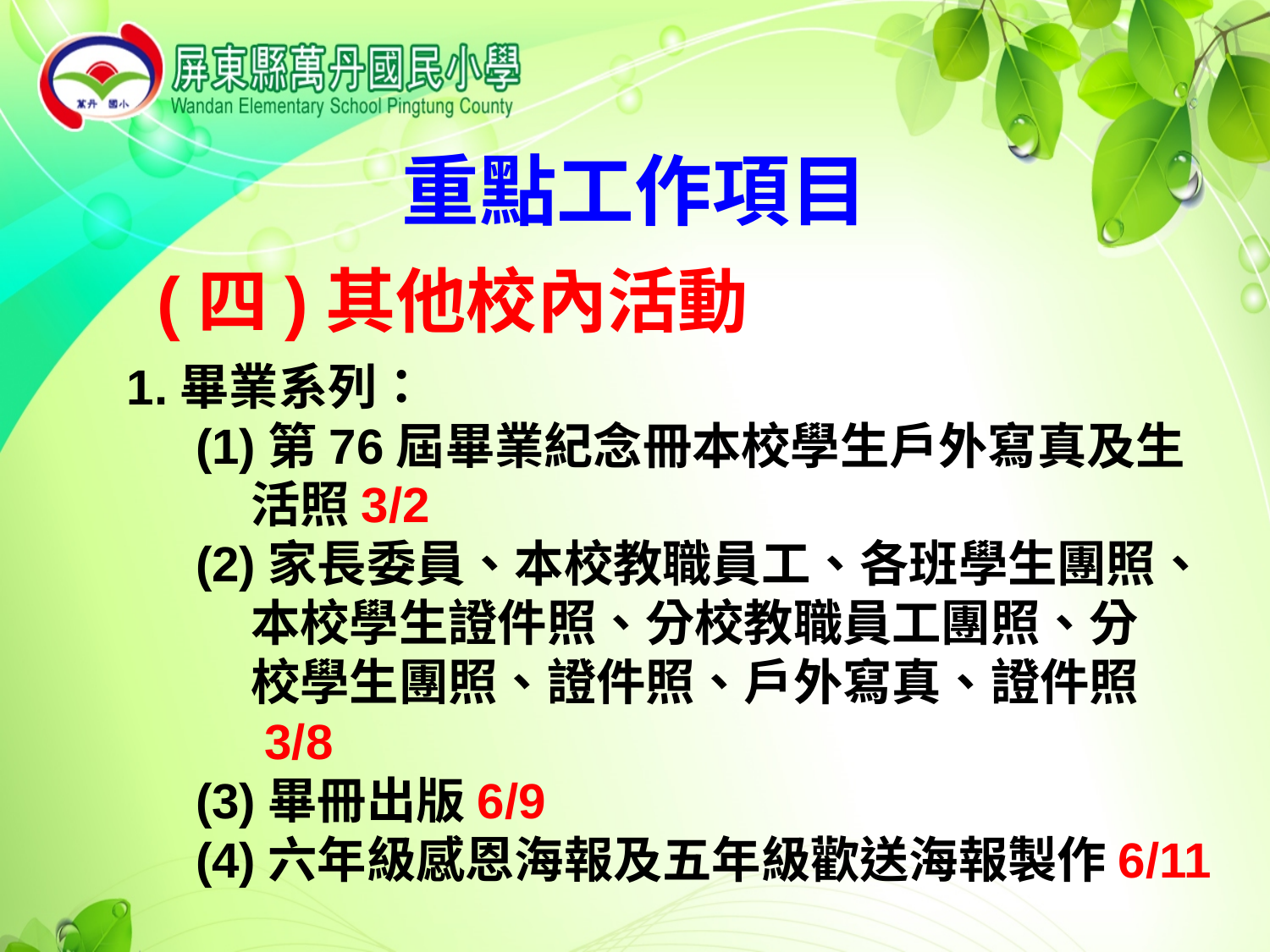

重點工作項目
(四)其他校內活動
1.畢業系列：
     (1)第76屆畢業紀念冊本校學生戶外寫真及生
          活照3/2
     (2)家長委員、本校教職員工、各班學生團照、
          本校學生證件照、分校教職員工團照、分
          校學生團照、證件照、戶外寫真、證件照
          3/8
     (3)畢冊出版6/9
     (4)六年級感恩海報及五年級歡送海報製作6/11